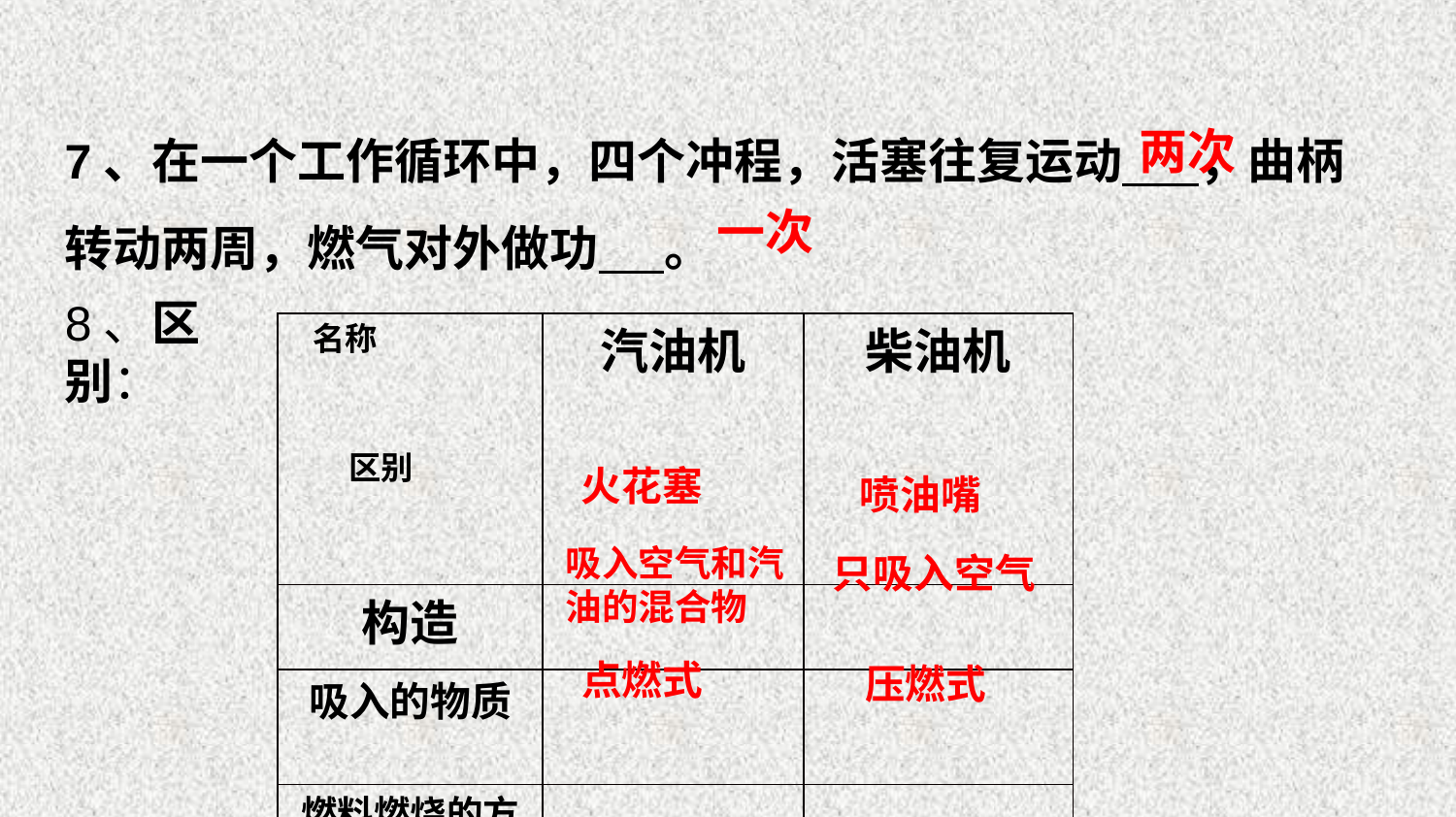

7、在一个工作循环中，四个冲程，活塞往复运动       ，曲柄转动两周，燃气对外做功      。
两次
一次
8、区别：
| 名称 区别 | 汽油机 | 柴油机 |
| --- | --- | --- |
| 构造 |  |  |
| 吸入的物质 |  |  |
| 燃料燃烧的方式 |  |  |
火花塞
喷油嘴
吸入空气和汽油的混合物
只吸入空气

点燃式

压燃式